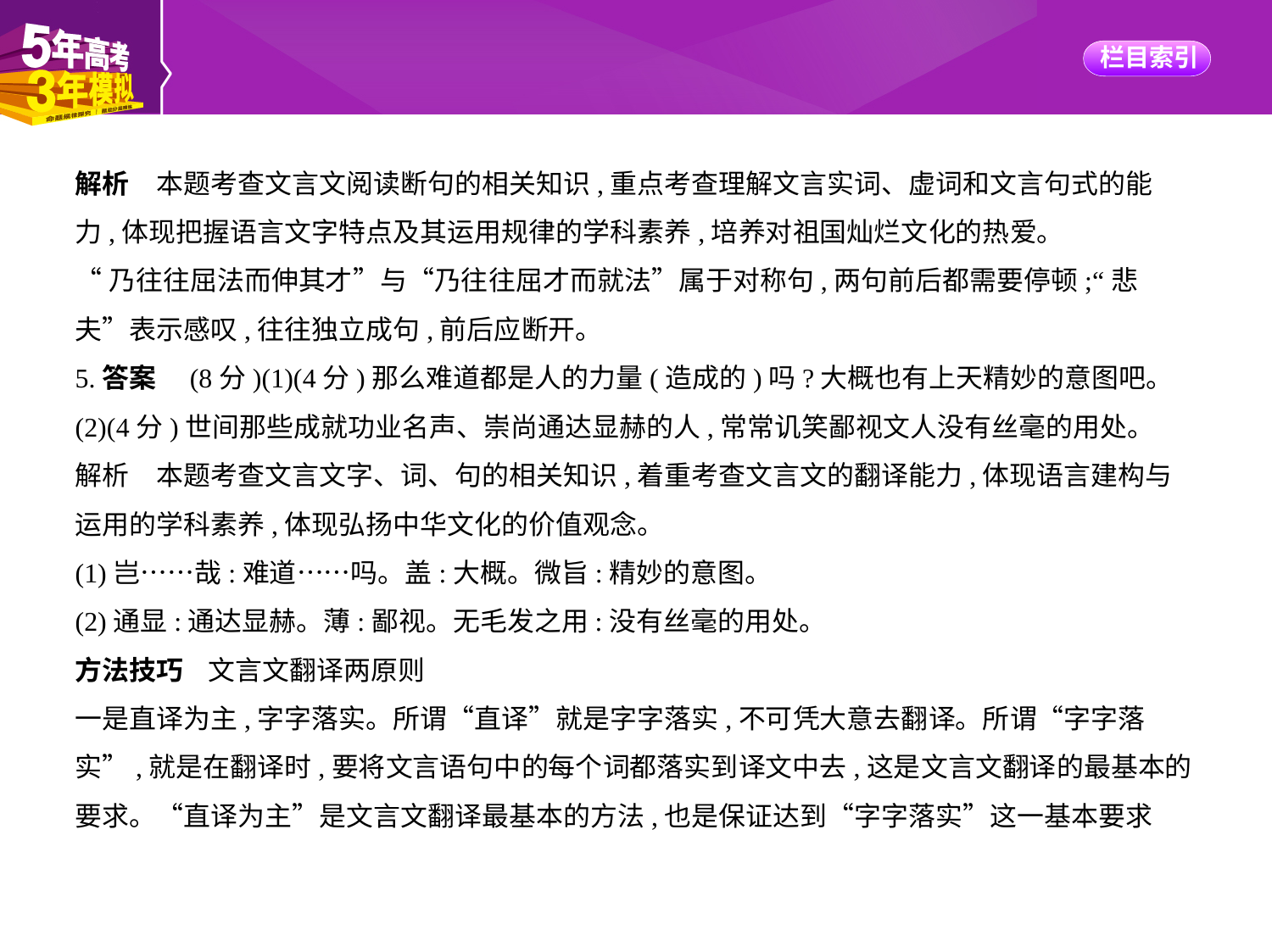

解析　本题考查文言文阅读断句的相关知识,重点考查理解文言实词、虚词和文言句式的能
力,体现把握语言文字特点及其运用规律的学科素养,培养对祖国灿烂文化的热爱。
“乃往往屈法而伸其才”与“乃往往屈才而就法”属于对称句,两句前后都需要停顿;“悲
夫”表示感叹,往往独立成句,前后应断开。
5.答案　(8分)(1)(4分)那么难道都是人的力量(造成的)吗?大概也有上天精妙的意图吧。
(2)(4分)世间那些成就功业名声、崇尚通达显赫的人,常常讥笑鄙视文人没有丝毫的用处。
解析　本题考查文言文字、词、句的相关知识,着重考查文言文的翻译能力,体现语言建构与
运用的学科素养,体现弘扬中华文化的价值观念。
(1)岂……哉:难道……吗。盖:大概。微旨:精妙的意图。
(2)通显:通达显赫。薄:鄙视。无毛发之用:没有丝毫的用处。
方法技巧    文言文翻译两原则
一是直译为主,字字落实。所谓“直译”就是字字落实,不可凭大意去翻译。所谓“字字落
实”,就是在翻译时,要将文言语句中的每个词都落实到译文中去,这是文言文翻译的最基本的
要求。“直译为主”是文言文翻译最基本的方法,也是保证达到“字字落实”这一基本要求